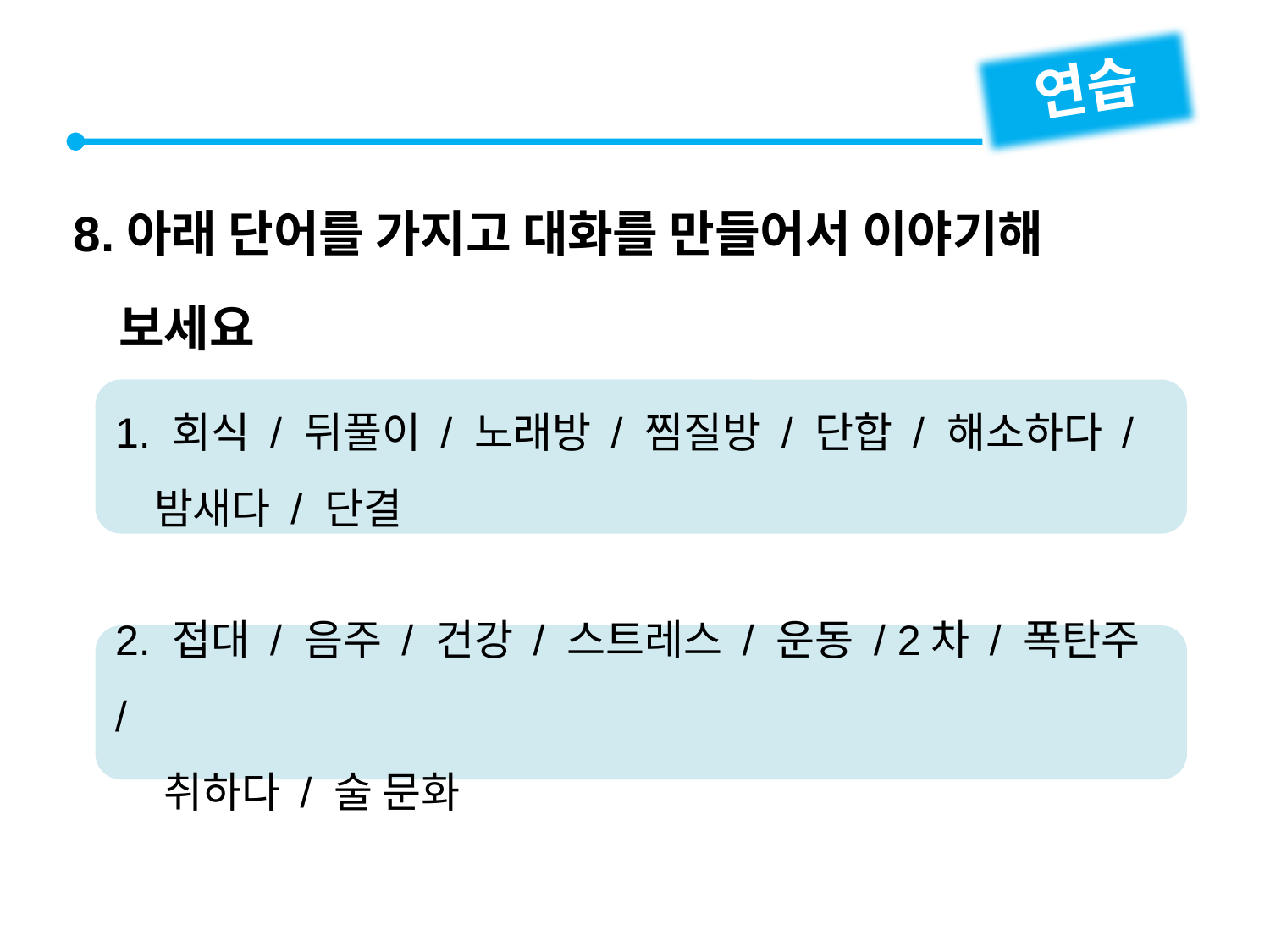

연습
8.아래 단어를 가지고 대화를 만들어서 이야기해
   보세요
1. 회식 / 뒤풀이 / 노래방 / 찜질방 / 단합 / 해소하다 /
   밤새다 / 단결
2. 접대 / 음주 / 건강 / 스트레스 / 운동 / 2차 / 폭탄주 /
    취하다 / 술 문화